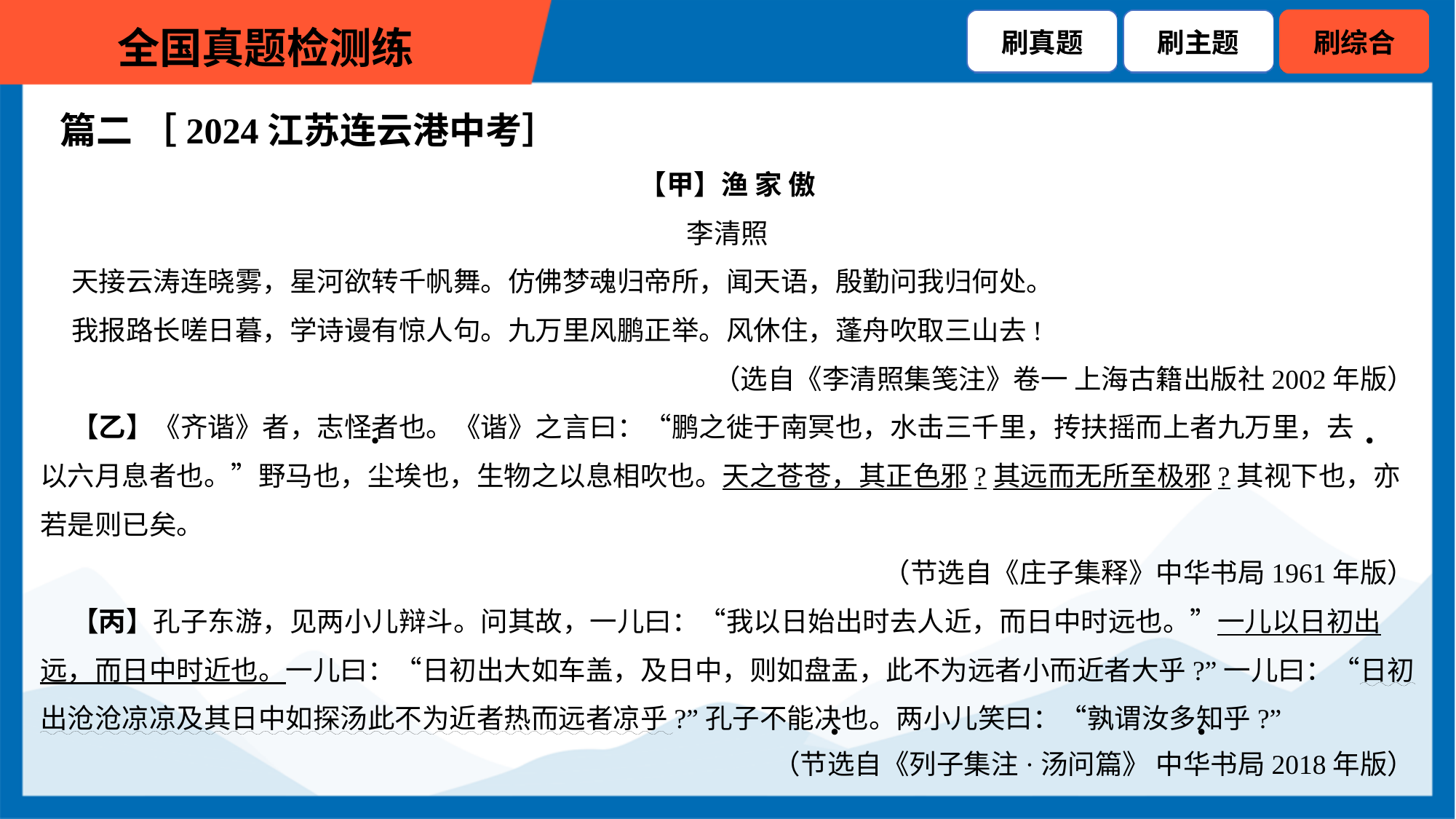

篇二 ［2024江苏连云港中考］
【甲】渔 家 傲
李清照
    天接云涛连晓雾，星河欲转千帆舞。仿佛梦魂归帝所，闻天语，殷勤问我归何处。
    我报路长嗟日暮，学诗谩有惊人句。九万里风鹏正举。风休住，蓬舟吹取三山去!
（选自《李清照集笺注》卷一 上海古籍出版社2002年版）
    【乙】《齐谐》者，志怪者也。《谐》之言曰：“鹏之徙于南冥也，水击三千里，抟扶摇而上者九万里，去
以六月息者也。”野马也，尘埃也，生物之以息相吹也。天之苍苍，其正色邪?其远而无所至极邪?其视下也，亦
若是则已矣。
（节选自《庄子集释》中华书局1961年版）
    【丙】孔子东游，见两小儿辩斗。问其故，一儿曰：“我以日始出时去人近，而日中时远也。”一儿以日初出
远，而日中时近也。一儿曰：“日初出大如车盖，及日中，则如盘盂，此不为远者小而近者大乎?”一儿曰：“日初
出沧沧凉凉及其日中如探汤此不为近者热而远者凉乎?”孔子不能决也。两小儿笑曰：“孰谓汝多知乎?”
（节选自《列子集注·汤问篇》 中华书局2018年版）